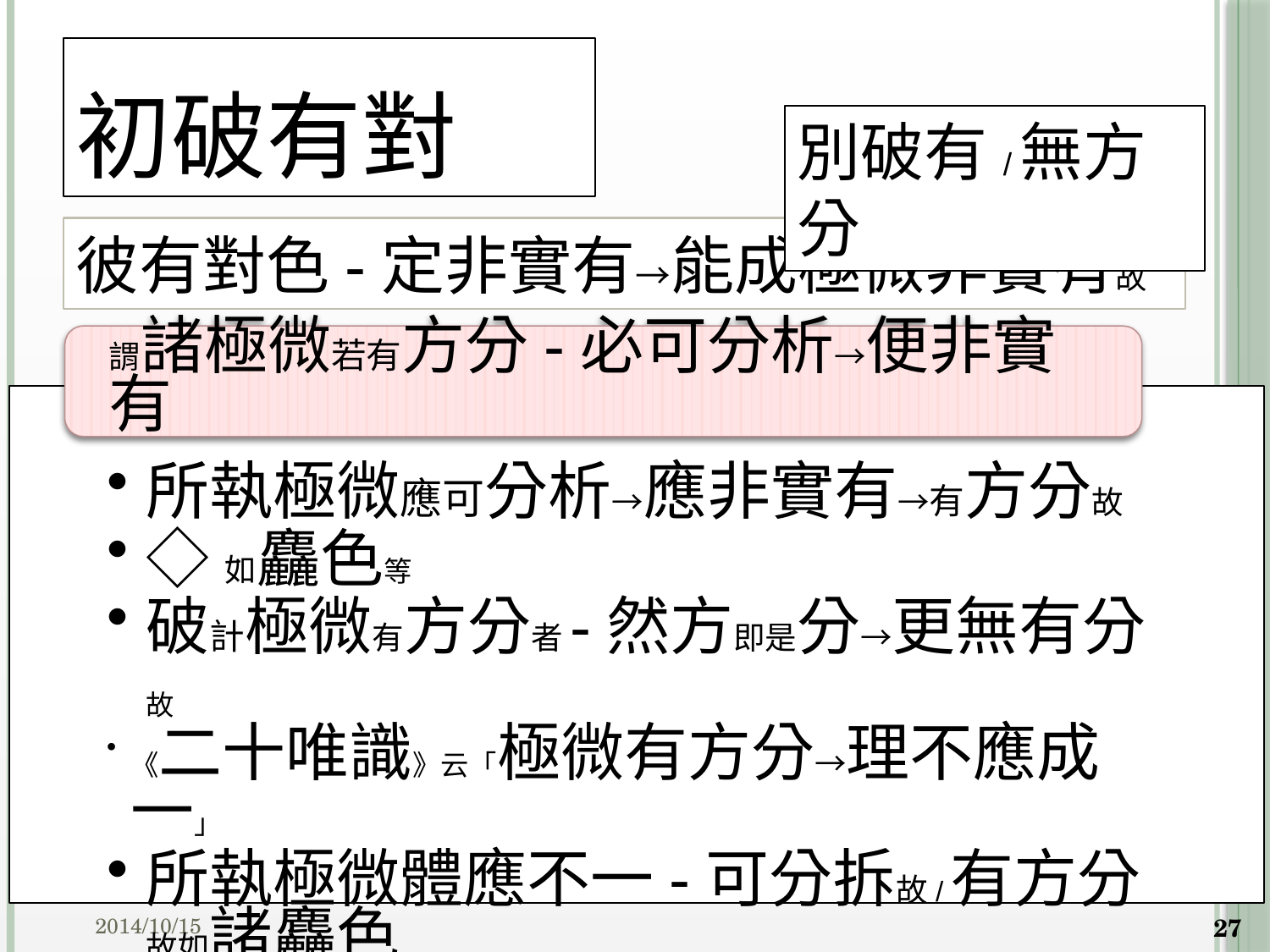

# 初破有對
別破有/無方分
彼有對色-定非實有→能成極微非實有故

所執極微應可分析→應非實有→有方分故
◇如麤色等
破計極微有方分者-然方即是分→更無有分故
《二十唯識》云「極微有方分→理不應成一」
所執極微體應不一-可分拆故/有方分故如諸麤色

謂諸極微若有方分-必可分析→便非實有
27
2014/10/15